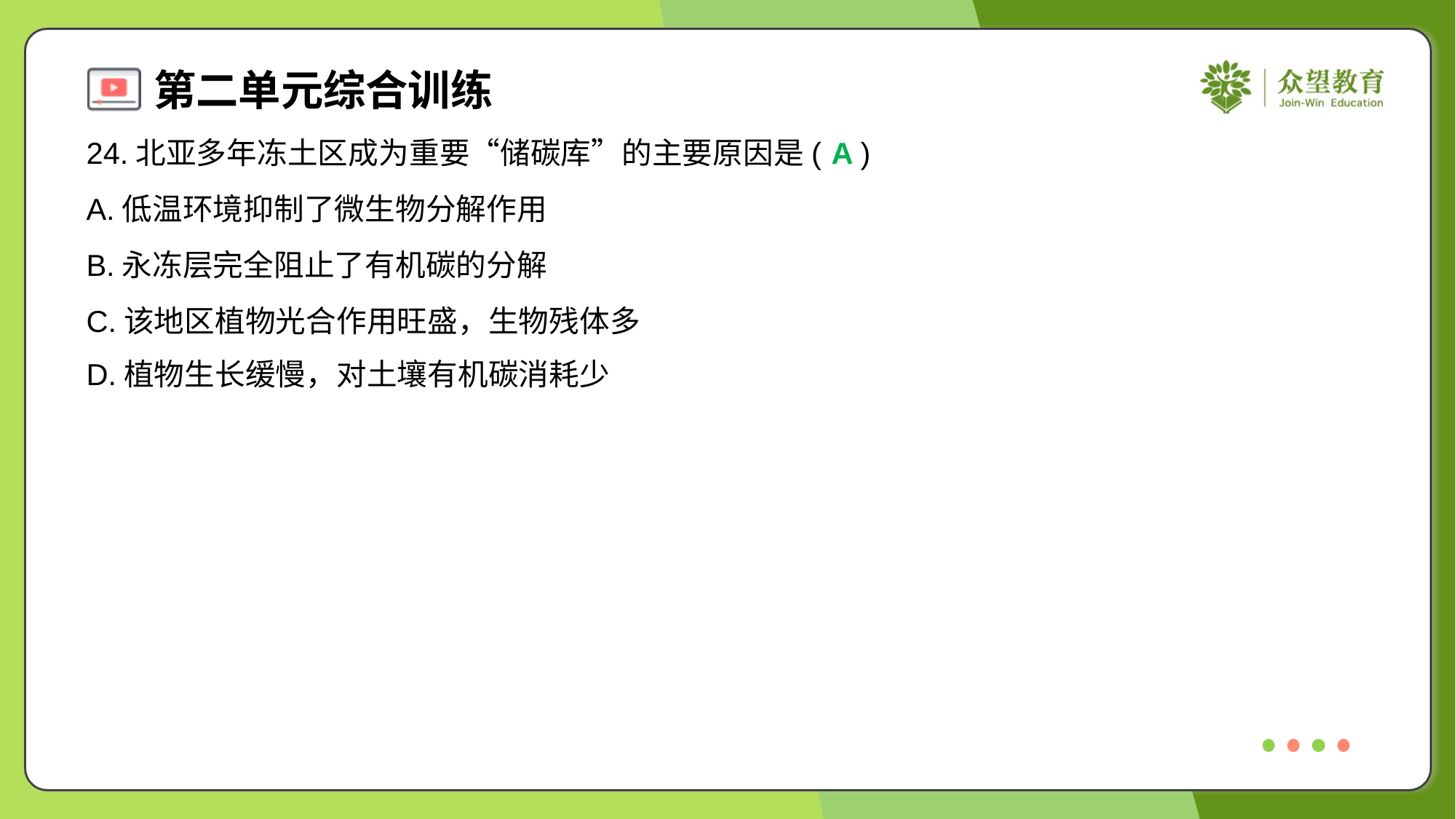

24.北亚多年冻土区成为重要“储碳库”的主要原因是(     )
A
A.低温环境抑制了微生物分解作用
B.永冻层完全阻止了有机碳的分解
C.该地区植物光合作用旺盛，生物残体多
D.植物生长缓慢，对土壤有机碳消耗少